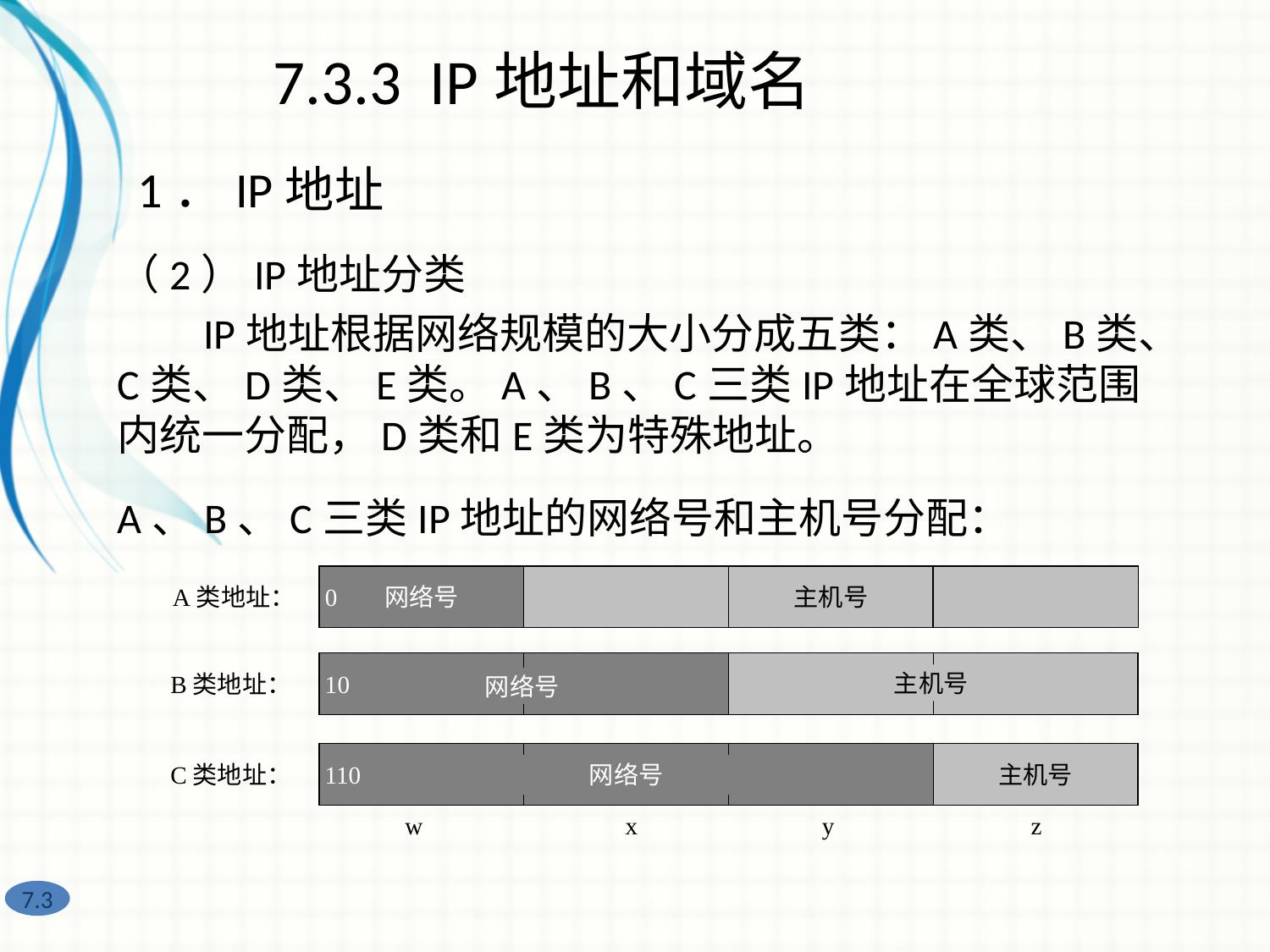

7.3.3  IP地址和域名
1．IP地址

（2）IP地址分类
         IP地址根据网络规模的大小分成五类：A类、B类、C类、D类、E类。A、B、C三类IP地址在全球范围内统一分配，D类和E类为特殊地址。
A、B、C三类IP地址的网络号和主机号分配：
A类地址：
网络号

主机号

0
B类地址：

10
主机号
C类地址：

网络号

主机号
110
              w                                 x                              y                                z
网络号